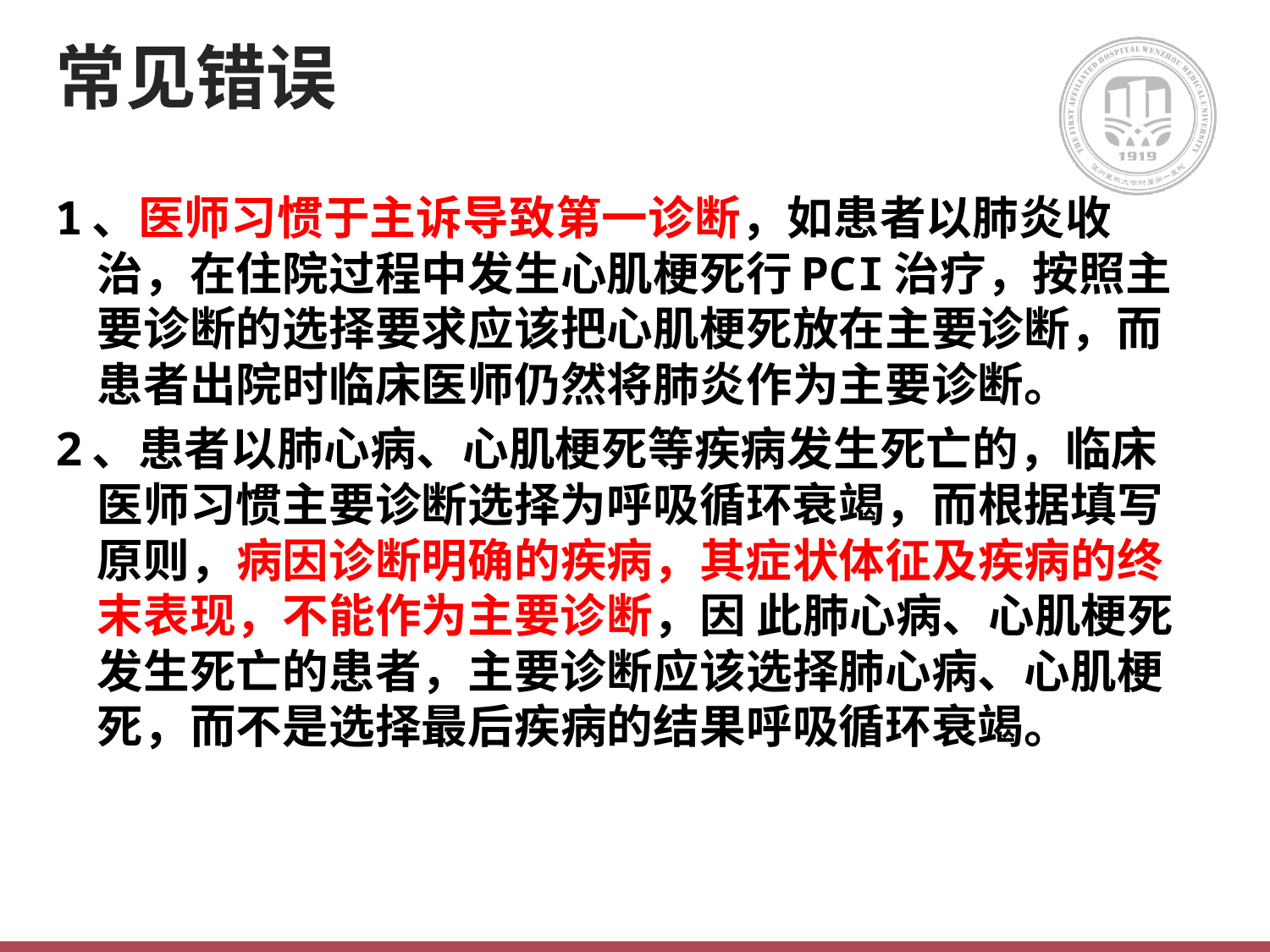

# 常见错误
1、医师习惯于主诉导致第一诊断，如患者以肺炎收治，在住院过程中发生心肌梗死行PCI治疗，按照主要诊断的选择要求应该把心肌梗死放在主要诊断，而患者出院时临床医师仍然将肺炎作为主要诊断。
2、患者以肺心病、心肌梗死等疾病发生死亡的，临床医师习惯主要诊断选择为呼吸循环衰竭，而根据填写原则，病因诊断明确的疾病，其症状体征及疾病的终末表现，不能作为主要诊断，因 此肺心病、心肌梗死发生死亡的患者，主要诊断应该选择肺心病、心肌梗死，而不是选择最后疾病的结果呼吸循环衰竭。